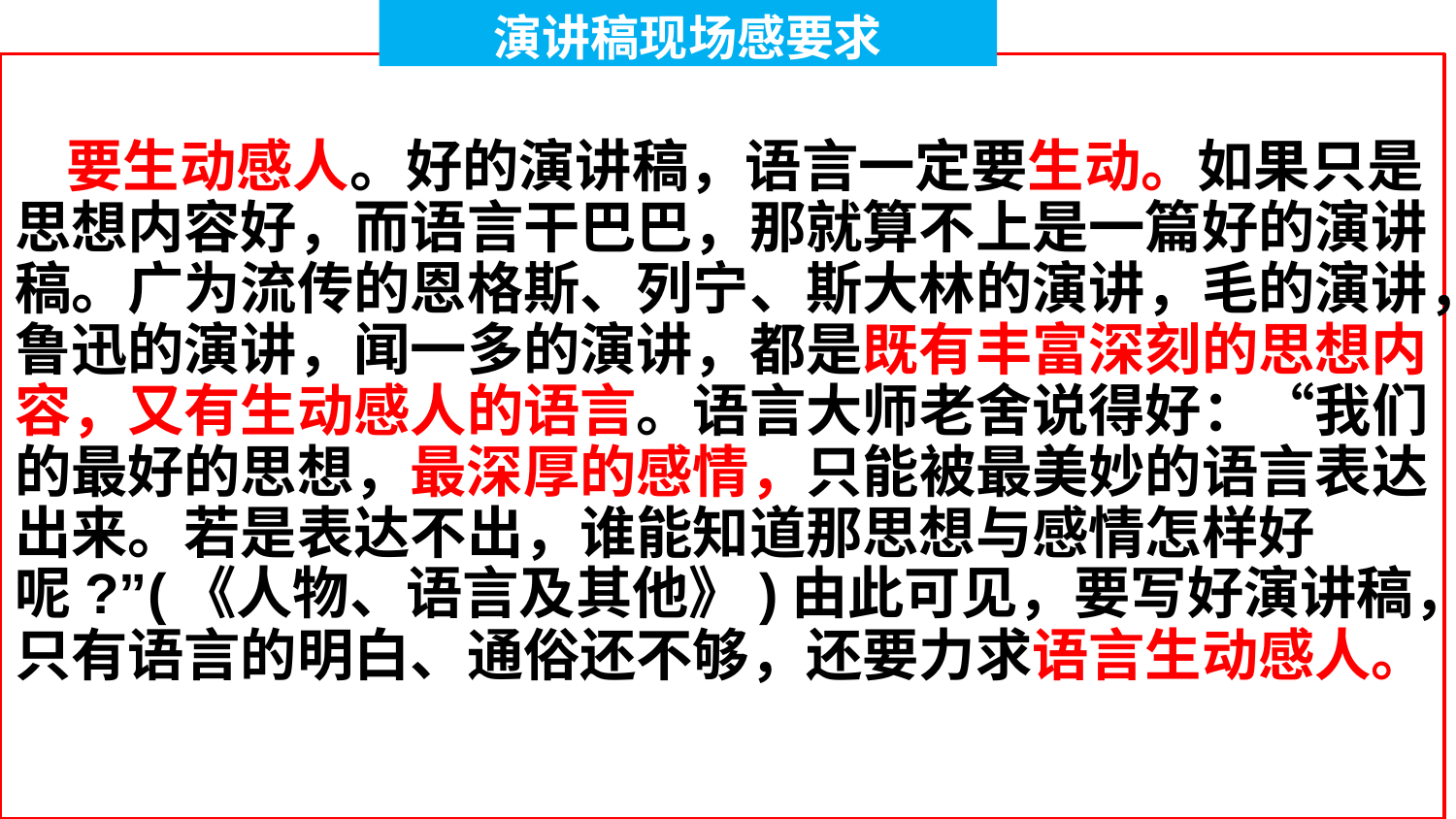

演讲稿现场感要求

   要生动感人。好的演讲稿，语言一定要生动。如果只是思想内容好，而语言干巴巴，那就算不上是一篇好的演讲稿。广为流传的恩格斯、列宁、斯大林的演讲，毛的演讲，鲁迅的演讲，闻一多的演讲，都是既有丰富深刻的思想内容，又有生动感人的语言。语言大师老舍说得好：“我们的最好的思想，最深厚的感情，只能被最美妙的语言表达出来。若是表达不出，谁能知道那思想与感情怎样好呢?”(《人物、语言及其他》)由此可见，要写好演讲稿，只有语言的明白、通俗还不够，还要力求语言生动感人。